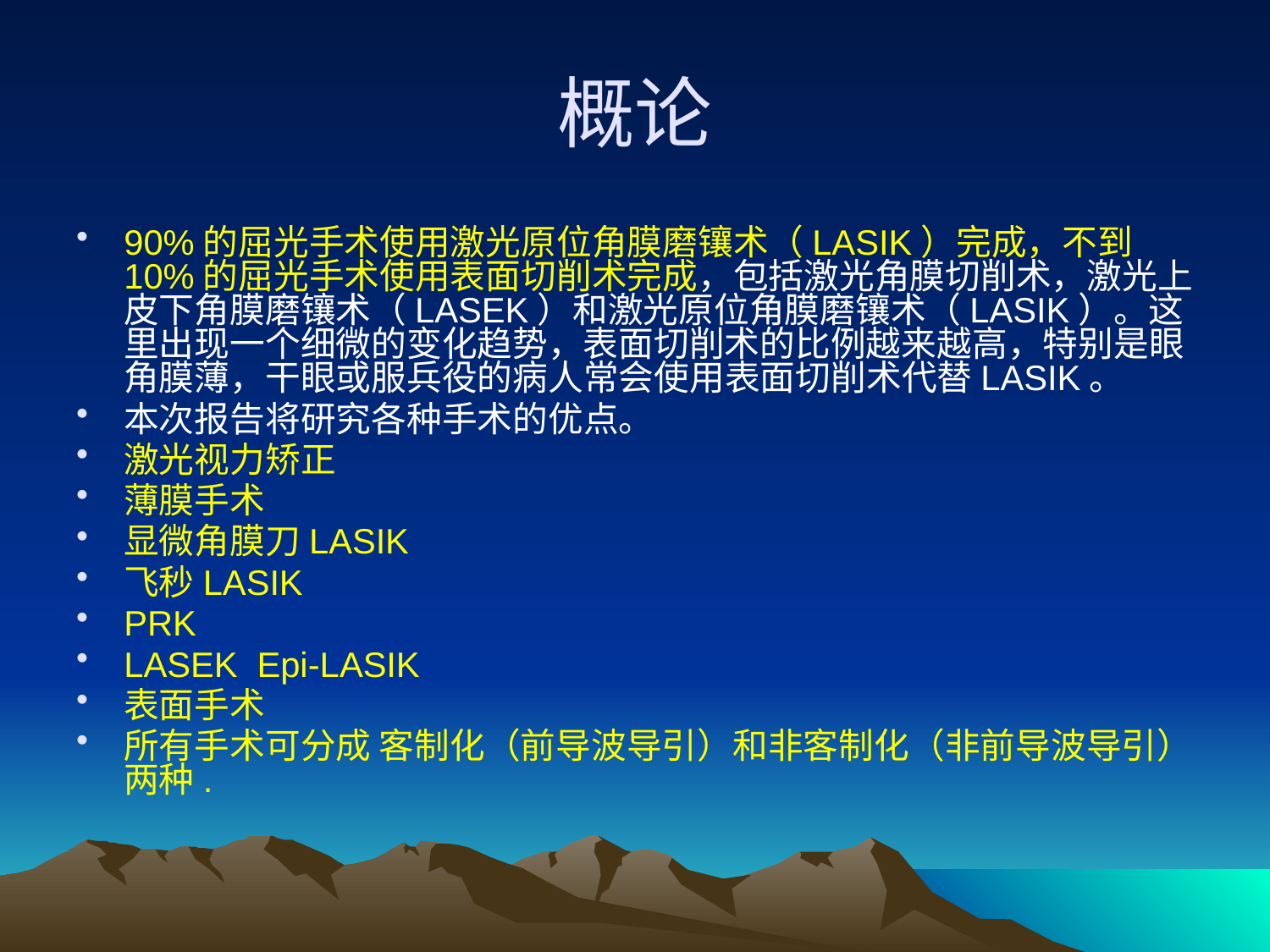

# 概论
90%的屈光手术使用激光原位角膜磨镶术（LASIK）完成，不到10%的屈光手术使用表面切削术完成，包括激光角膜切削术，激光上皮下角膜磨镶术（LASEK）和激光原位角膜磨镶术（LASIK）。这里出现一个细微的变化趋势，表面切削术的比例越来越高，特别是眼角膜薄，干眼或服兵役的病人常会使用表面切削术代替LASIK。
本次报告将研究各种手术的优点。
激光视力矫正
薄膜手术
显微角膜刀LASIK
飞秒LASIK
PRK
LASEK  Epi-LASIK
表面手术
所有手术可分成 客制化（前导波导引）和非客制化（非前导波导引）两种.